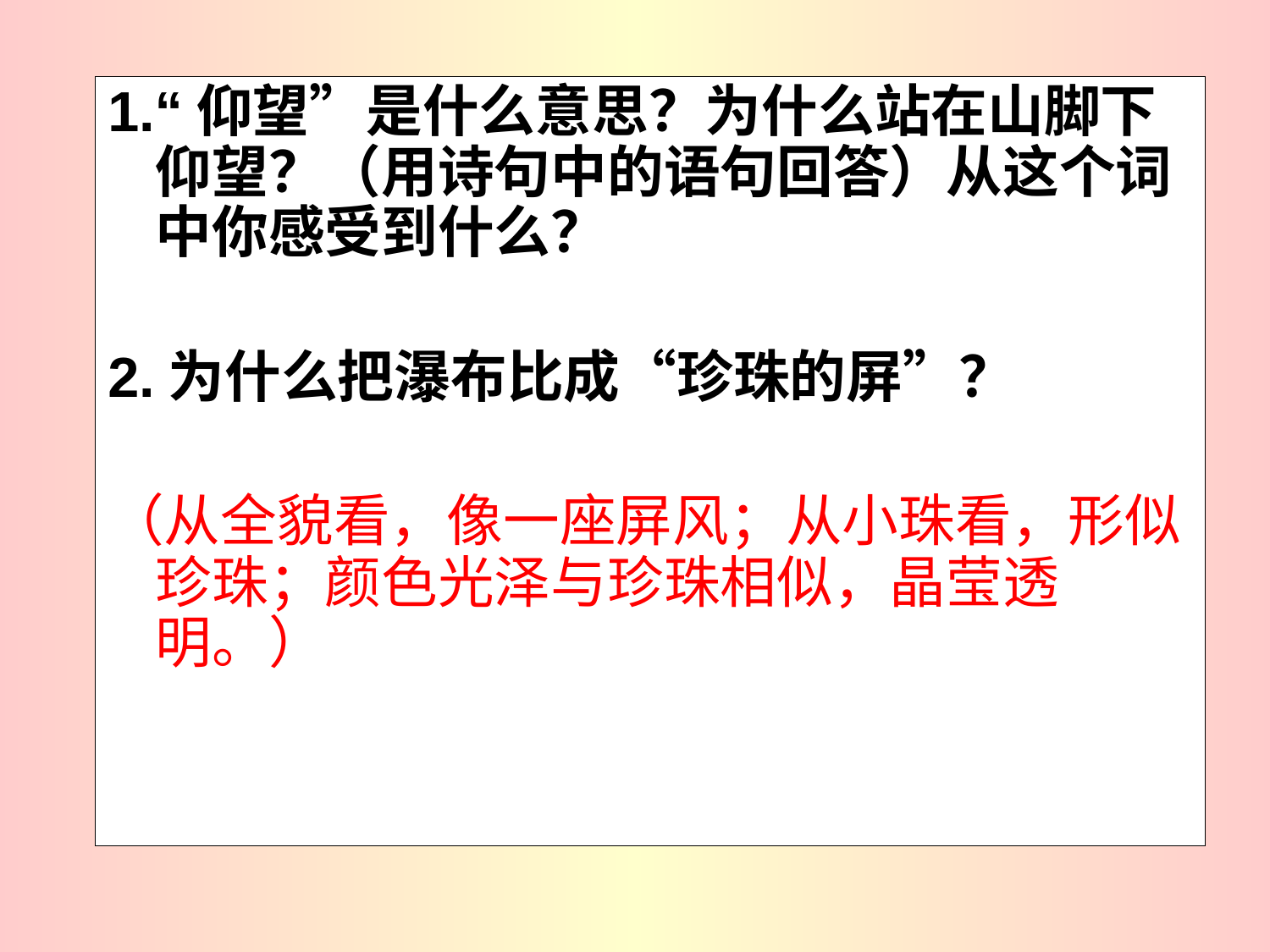

1.“仰望”是什么意思？为什么站在山脚下仰望？（用诗句中的语句回答）从这个词中你感受到什么？

2.为什么把瀑布比成“珍珠的屏”？

（从全貌看，像一座屏风；从小珠看，形似珍珠；颜色光泽与珍珠相似，晶莹透明。）